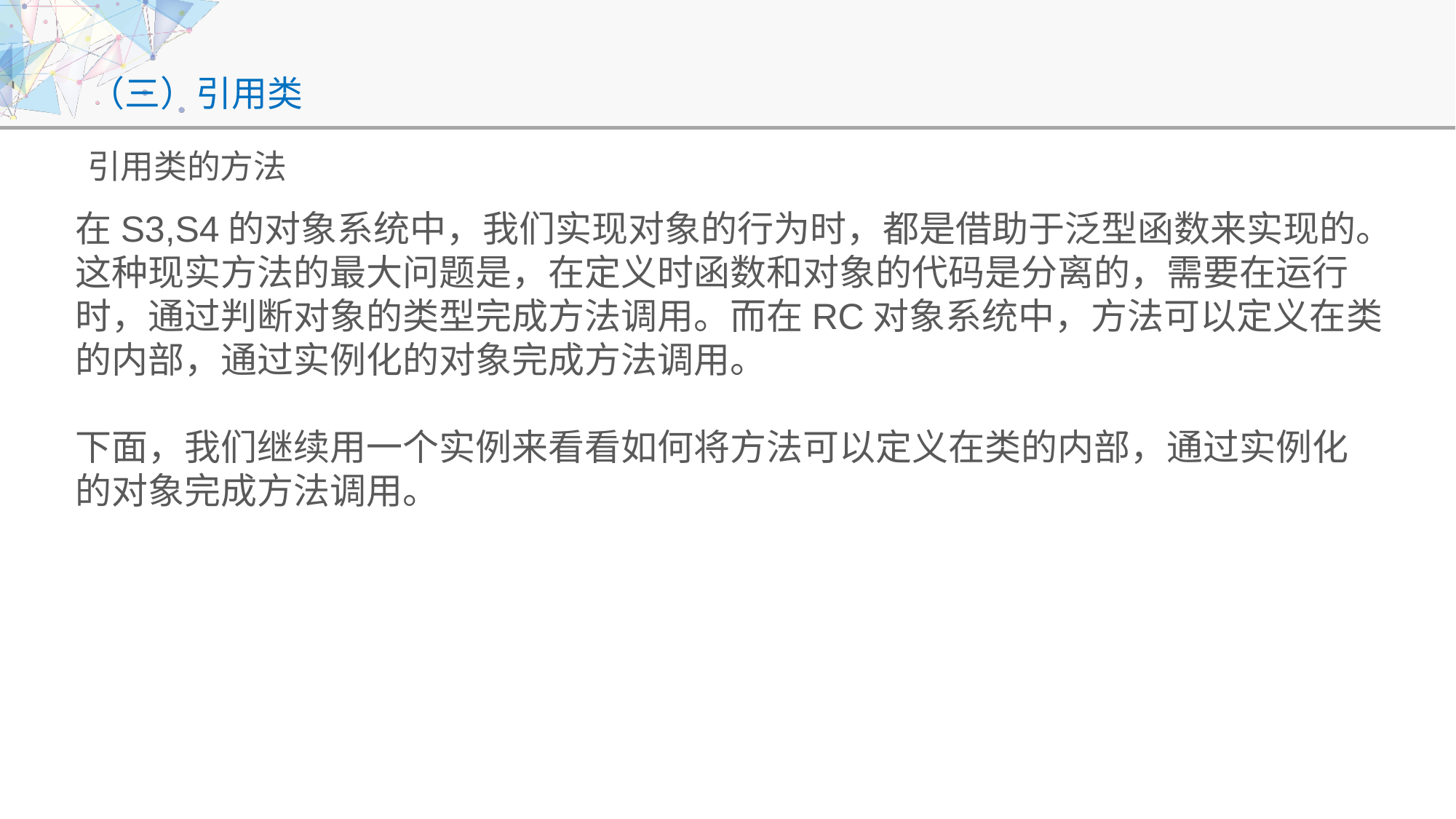

# （三）引用类
引用类的方法
在S3,S4的对象系统中，我们实现对象的行为时，都是借助于泛型函数来实现的。这种现实方法的最大问题是，在定义时函数和对象的代码是分离的，需要在运行时，通过判断对象的类型完成方法调用。而在RC对象系统中，方法可以定义在类的内部，通过实例化的对象完成方法调用。

下面，我们继续用一个实例来看看如何将方法可以定义在类的内部，通过实例化的对象完成方法调用。